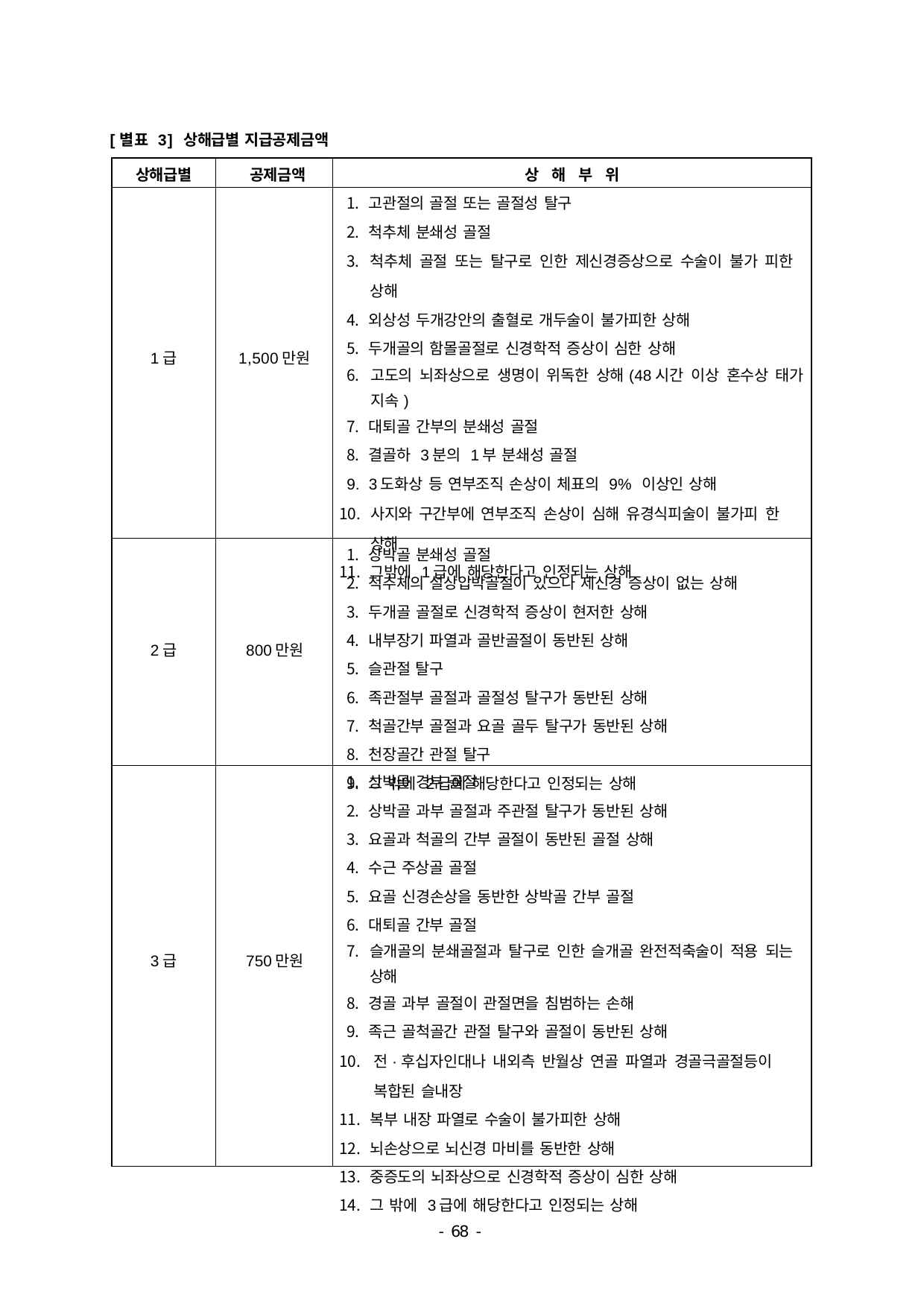

[별표 3] 상해급별 지급공제금액
| 상해급별 | 공제금액 | 상 해 부 위 |
| --- | --- | --- |
| 1급 | 1,500만원 | 고관절의 골절 또는 골절성 탈구 척추체 분쇄성 골절 척추체 골절 또는 탈구로 인한 제신경증상으로 수술이 불가 피한 상해 외상성 두개강안의 출혈로 개두술이 불가피한 상해 두개골의 함몰골절로 신경학적 증상이 심한 상해 고도의 뇌좌상으로 생명이 위독한 상해(48시간 이상 혼수상 태가 지속) 대퇴골 간부의 분쇄성 골절 결골하 3분의 1부 분쇄성 골절 3도화상 등 연부조직 손상이 체표의 9% 이상인 상해 사지와 구간부에 연부조직 손상이 심해 유경식피술이 불가피 한 상해 그밖에 1급에 해당한다고 인정되는 상해 |
| 2급 | 800만원 | 상박골 분쇄성 골절 척추체의 설상압박골절이 있으나 제신경 증상이 없는 상해 두개골 골절로 신경학적 증상이 현저한 상해 내부장기 파열과 골반골절이 동반된 상해 슬관절 탈구 족관절부 골절과 골절성 탈구가 동반된 상해 척골간부 골절과 요골 골두 탈구가 동반된 상해 천장골간 관절 탈구 그 밖에 2급에 해당한다고 인정되는 상해 |
| 3급 | 750만원 | 상박골 경부 골절 상박골 과부 골절과 주관절 탈구가 동반된 상해 요골과 척골의 간부 골절이 동반된 골절 상해 수근 주상골 골절 요골 신경손상을 동반한 상박골 간부 골절 대퇴골 간부 골절 슬개골의 분쇄골절과 탈구로 인한 슬개골 완전적축술이 적용 되는 상해 경골 과부 골절이 관절면을 침범하는 손해 족근 골척골간 관절 탈구와 골절이 동반된 상해 전·후십자인대나 내외측 반월상 연골 파열과 경골극골절등이 복합된 슬내장 복부 내장 파열로 수술이 불가피한 상해 뇌손상으로 뇌신경 마비를 동반한 상해 중증도의 뇌좌상으로 신경학적 증상이 심한 상해 그 밖에 3급에 해당한다고 인정되는 상해 |
- 68 -